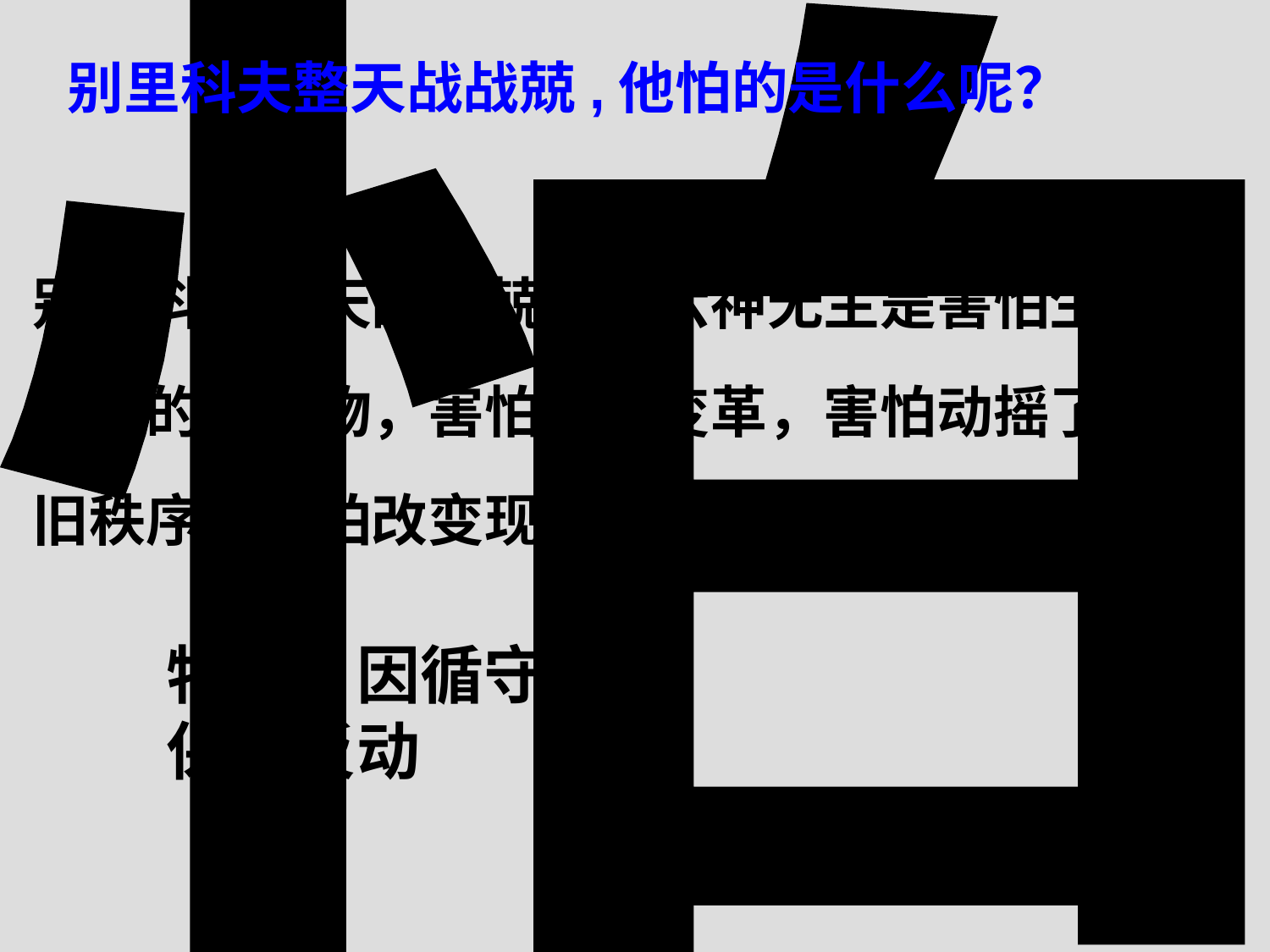

怕
别里科夫整天战战兢,他怕的是什么呢？
别里科夫整天战战兢兢、六神无主是害怕生活中的新事物，害怕社会变革，害怕动摇了旧秩序，害怕改变现状。
特点：因循守旧
保守反动